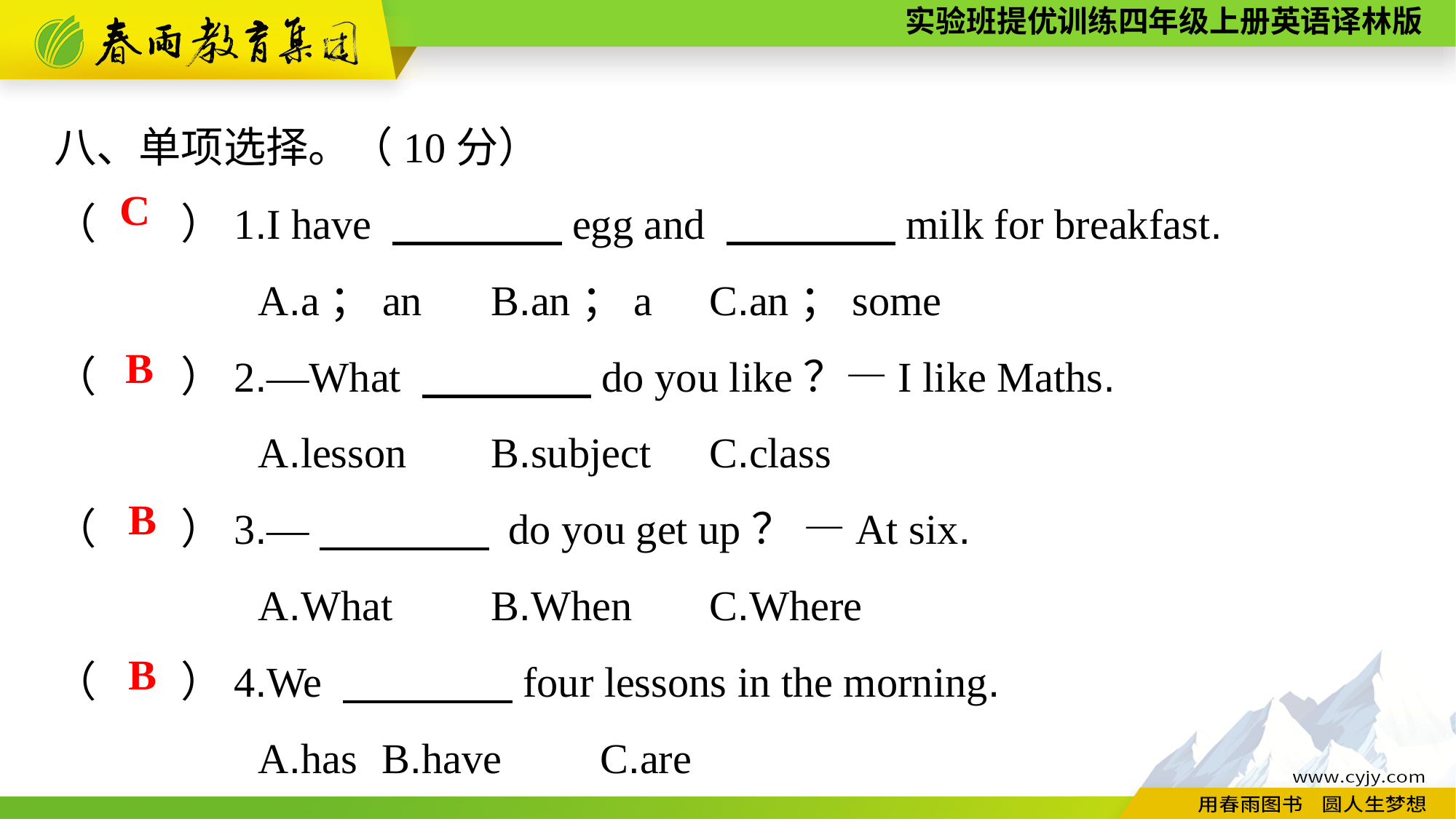

八、单项选择。（10分）
（　　）1.I have 　　　　egg and 　　　　milk for breakfast.
A.a；an	B.an；a	C.an；some
（　　）2.—What 　　　　do you like？—I like Maths.
A.lesson	B.subject	C.class
（　　）3.—　　　　 do you get up？ —At six.
A.What	B.When	C.Where
（　　）4.We 　　　　four lessons in the morning.
A.has	B.have	C.are
C
B
B
B